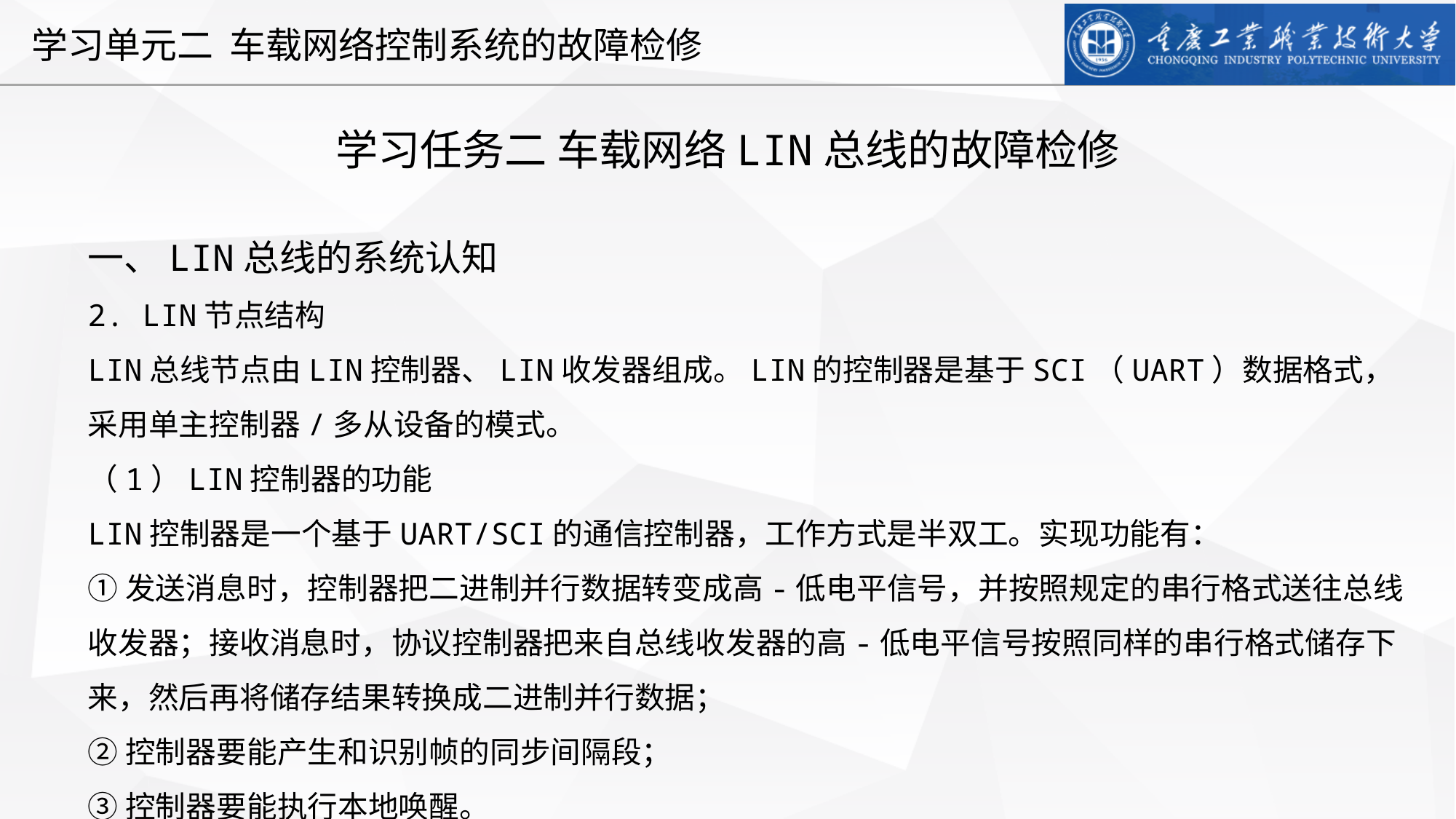

学习任务二 车载网络LIN总线的故障检修
一、LIN总线的系统认知
2. LIN节点结构
LIN总线节点由LIN控制器、LIN收发器组成。LIN的控制器是基于SCI（UART）数据格式，采用单主控制器/多从设备的模式。
（1）LIN控制器的功能
LIN控制器是一个基于UART/SCI的通信控制器，工作方式是半双工。实现功能有：
①发送消息时，控制器把二进制并行数据转变成高-低电平信号，并按照规定的串行格式送往总线收发器；接收消息时，协议控制器把来自总线收发器的高-低电平信号按照同样的串行格式储存下来，然后再将储存结果转换成二进制并行数据；
②控制器要能产生和识别帧的同步间隔段；
③控制器要能执行本地唤醒。